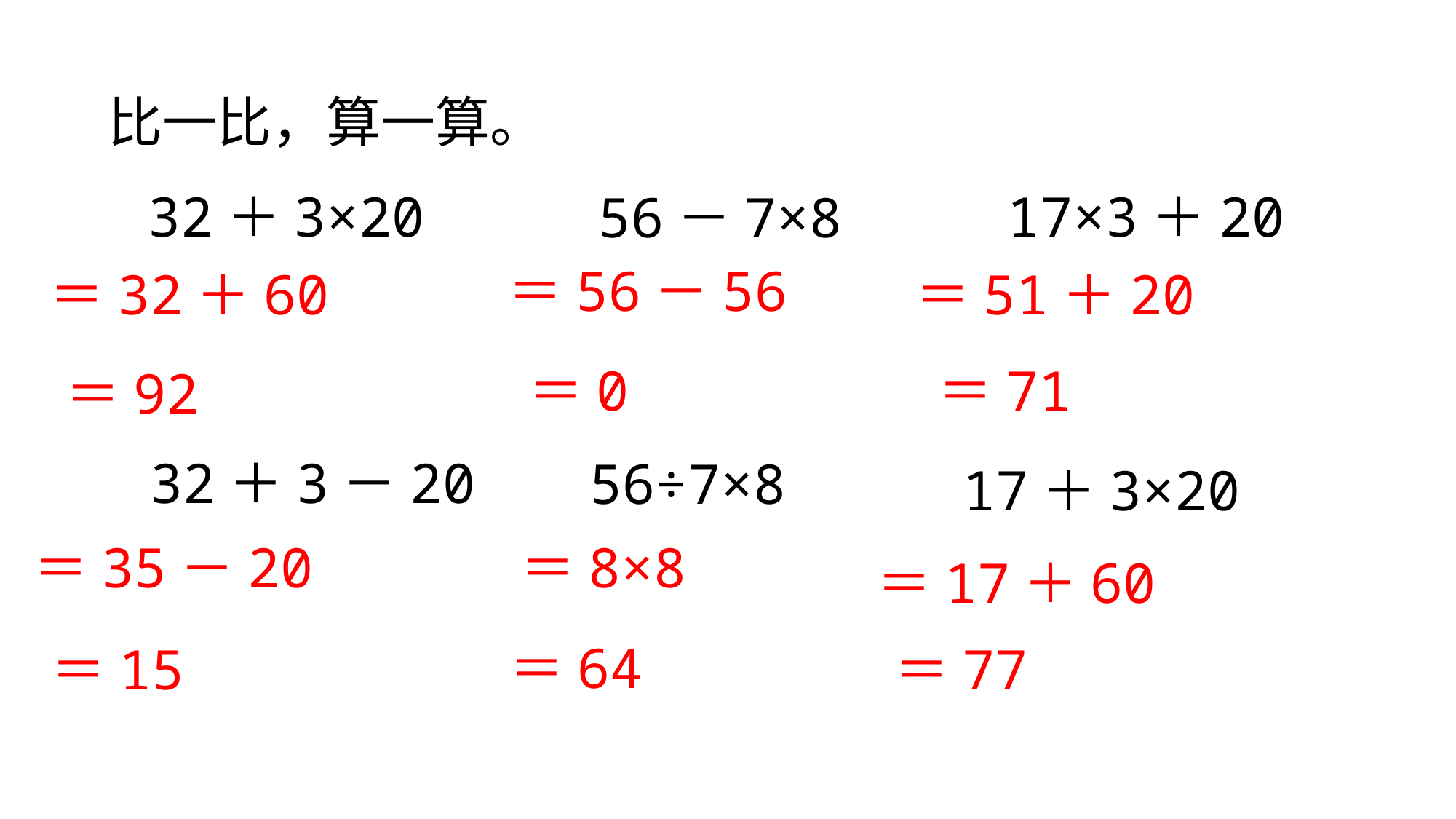

比一比，算一算。
32＋3×20
17×3＋20
56－7×8
＝56－56
＝32＋60
＝51＋20
＝0
＝71
＝92
32＋3－20
56÷7×8
17＋3×20
＝35－20
＝8×8
＝17＋60
＝64
＝15
＝77